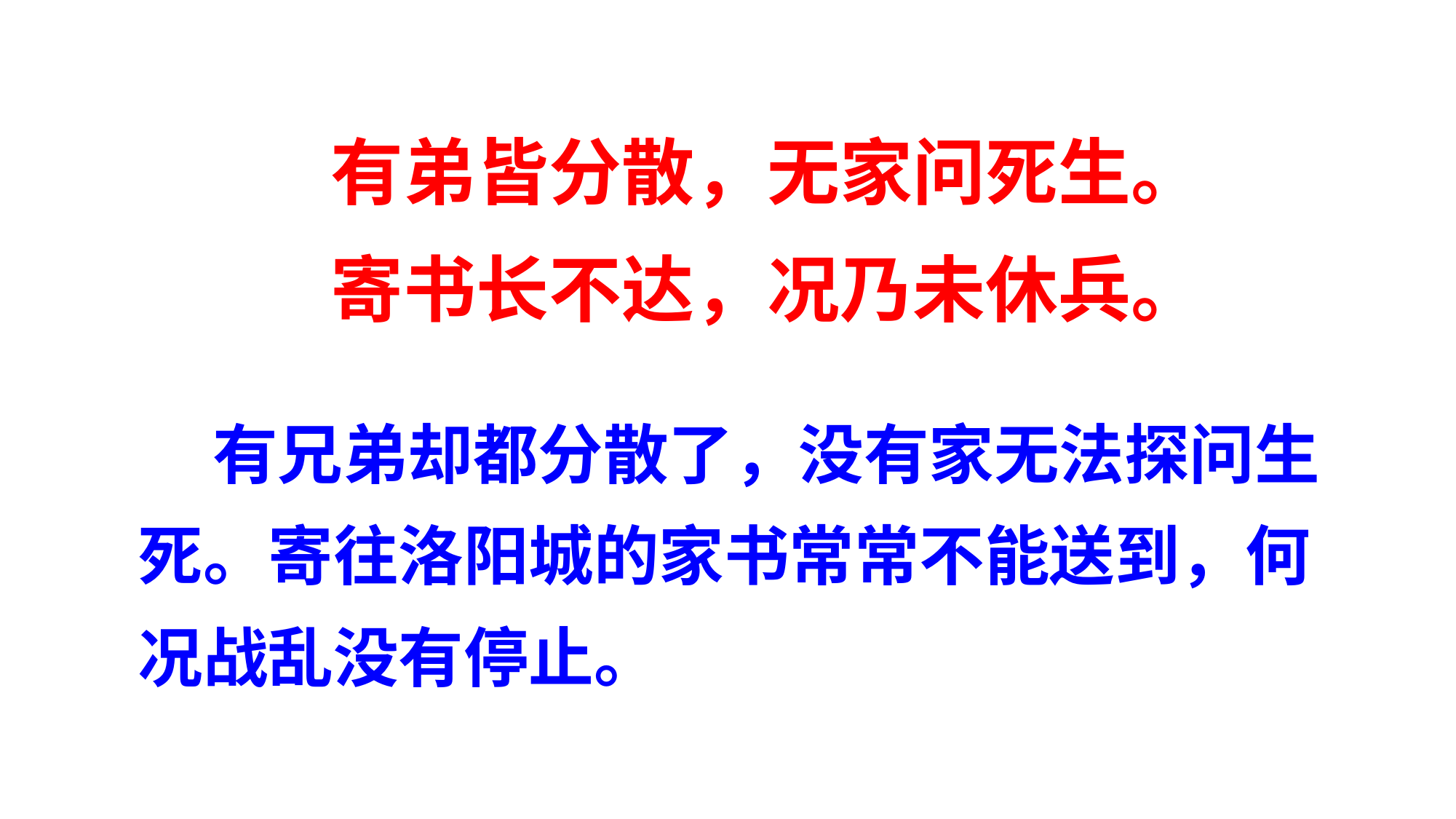

有弟皆分散，无家问死生。
寄书长不达，况乃未休兵。
    有兄弟却都分散了，没有家无法探问生死。寄往洛阳城的家书常常不能送到，何况战乱没有停止。